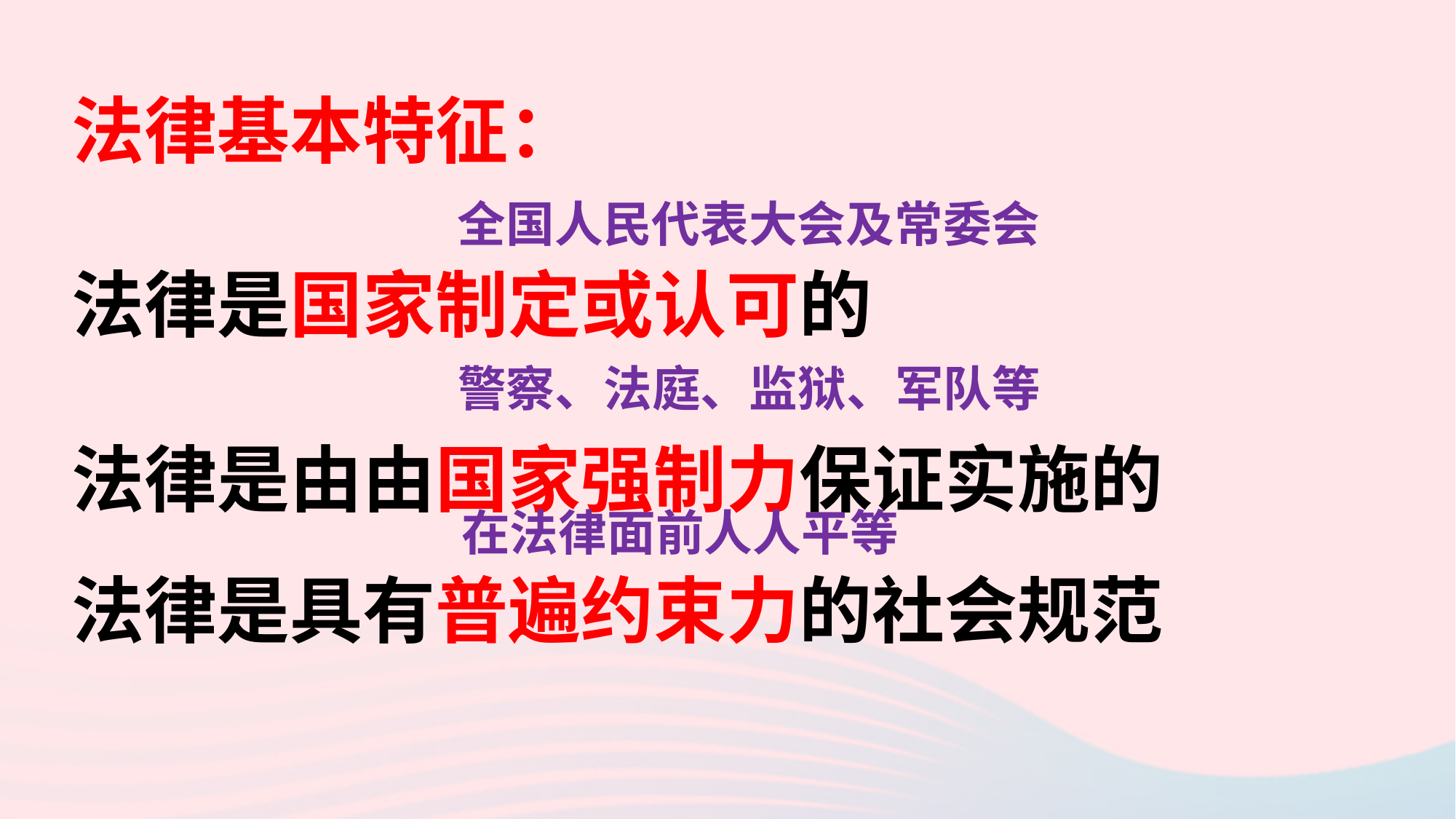

法律基本特征：

法律是国家制定或认可的
法律是由由国家强制力保证实施的
法律是具有普遍约束力的社会规范
全国人民代表大会及常委会
警察、法庭、监狱、军队等
在法律面前人人平等